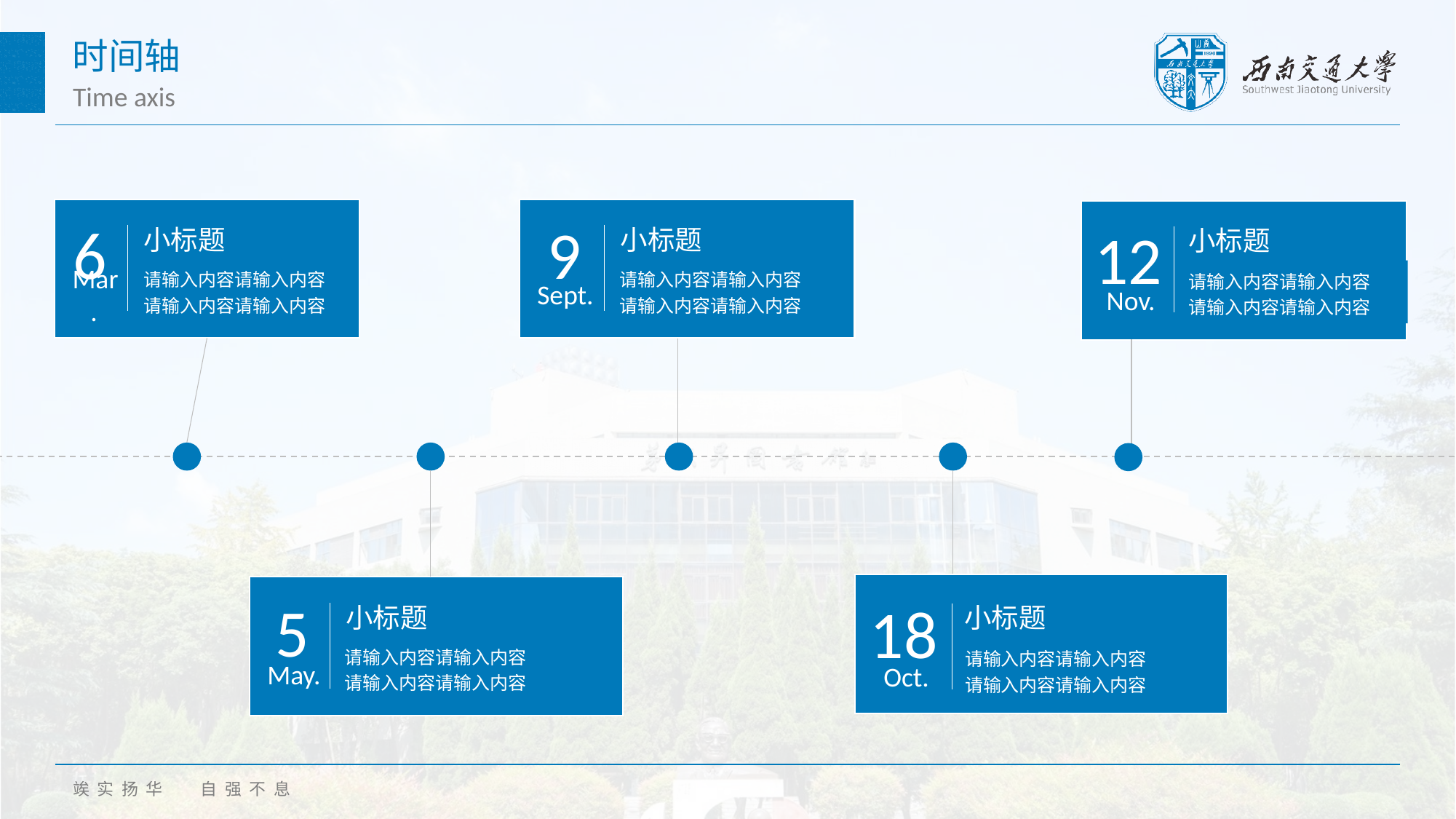

时间轴
Time axis

6
9
Sept.
12
小标题
小标题
小标题
请输入内容请输入内容
请输入内容请输入内容
请输入内容请输入内容
请输入内容请输入内容
请输入内容请输入内容
请输入内容请输入内容
Mar.
Nov.

18
小标题
请输入内容请输入内容
请输入内容请输入内容
Oct.

5
小标题
请输入内容请输入内容
请输入内容请输入内容
May.